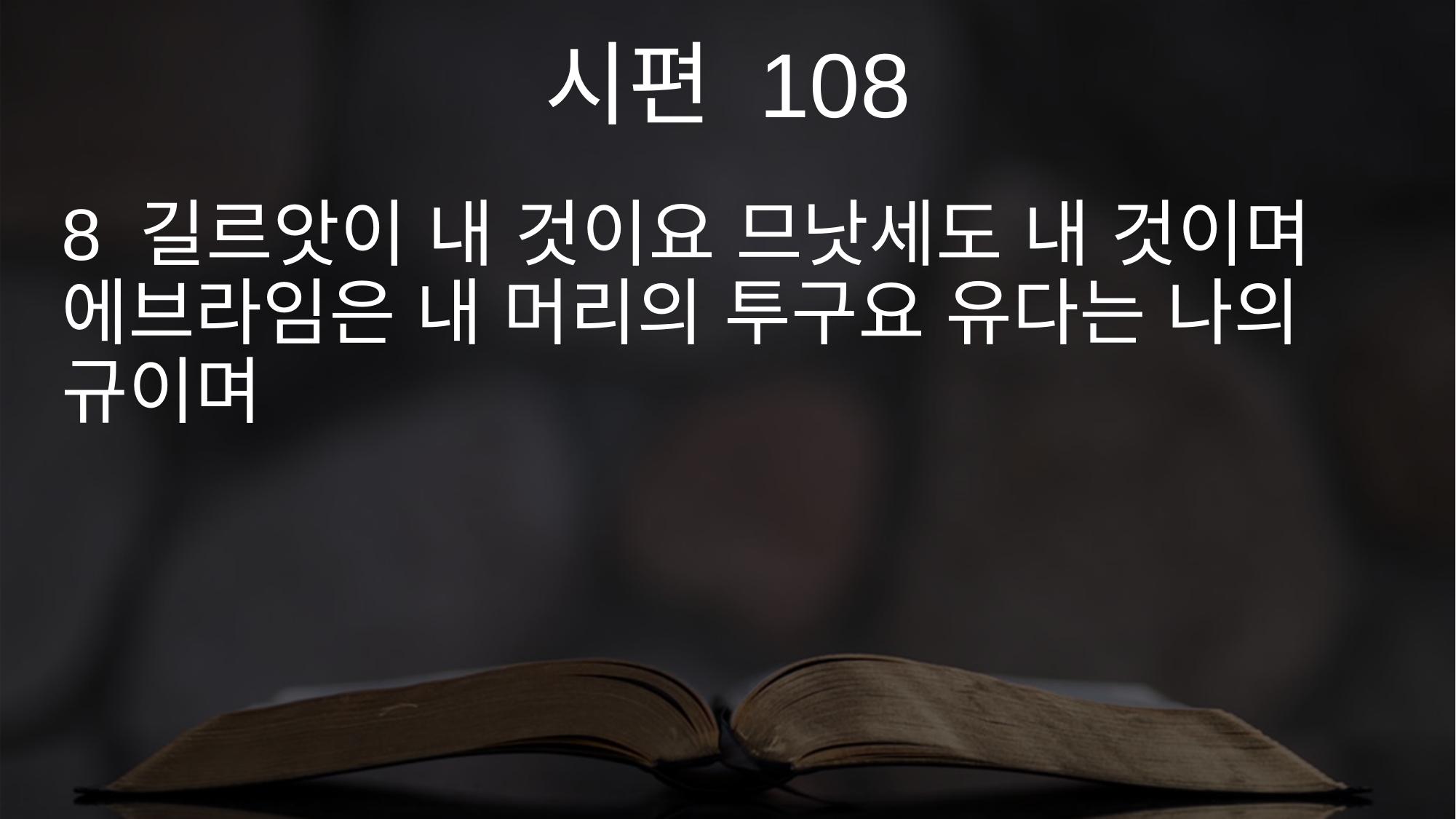

시편 108
8 길르앗이 내 것이요 므낫세도 내 것이며 에브라임은 내 머리의 투구요 유다는 나의 규이며